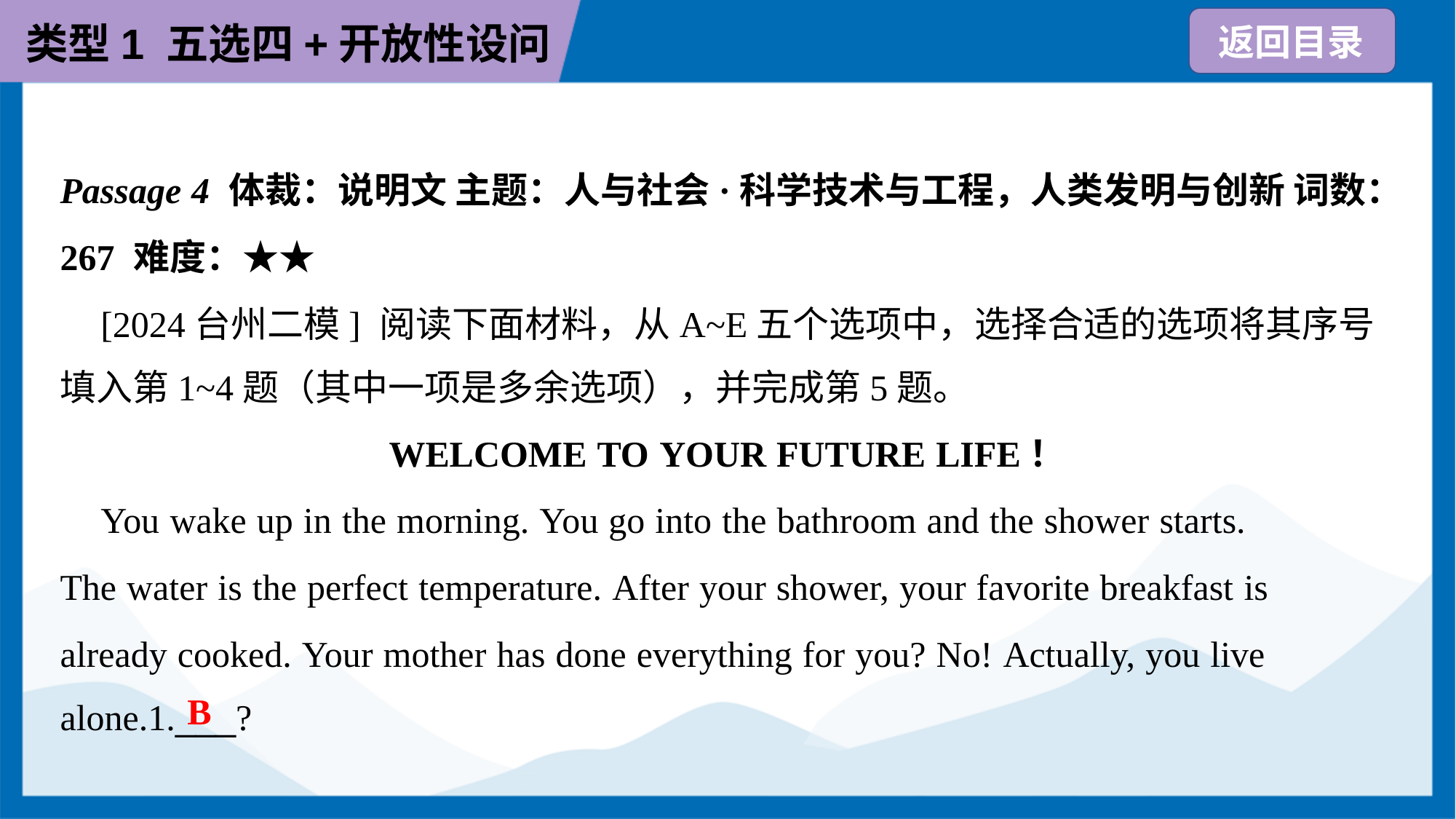

Passage 4 体裁：说明文 主题：人与社会·科学技术与工程，人类发明与创新 词数：
267 难度：★★
    [2024台州二模] 阅读下面材料，从A~E五个选项中，选择合适的选项将其序号
填入第1~4题（其中一项是多余选项），并完成第5题。
WELCOME TO YOUR FUTURE LIFE！
    You wake up in the morning. You go into the bathroom and the shower starts.
The water is the perfect temperature. After your shower, your favorite breakfast is
already cooked. Your mother has done everything for you? No! Actually, you live
alone.1.___?
B